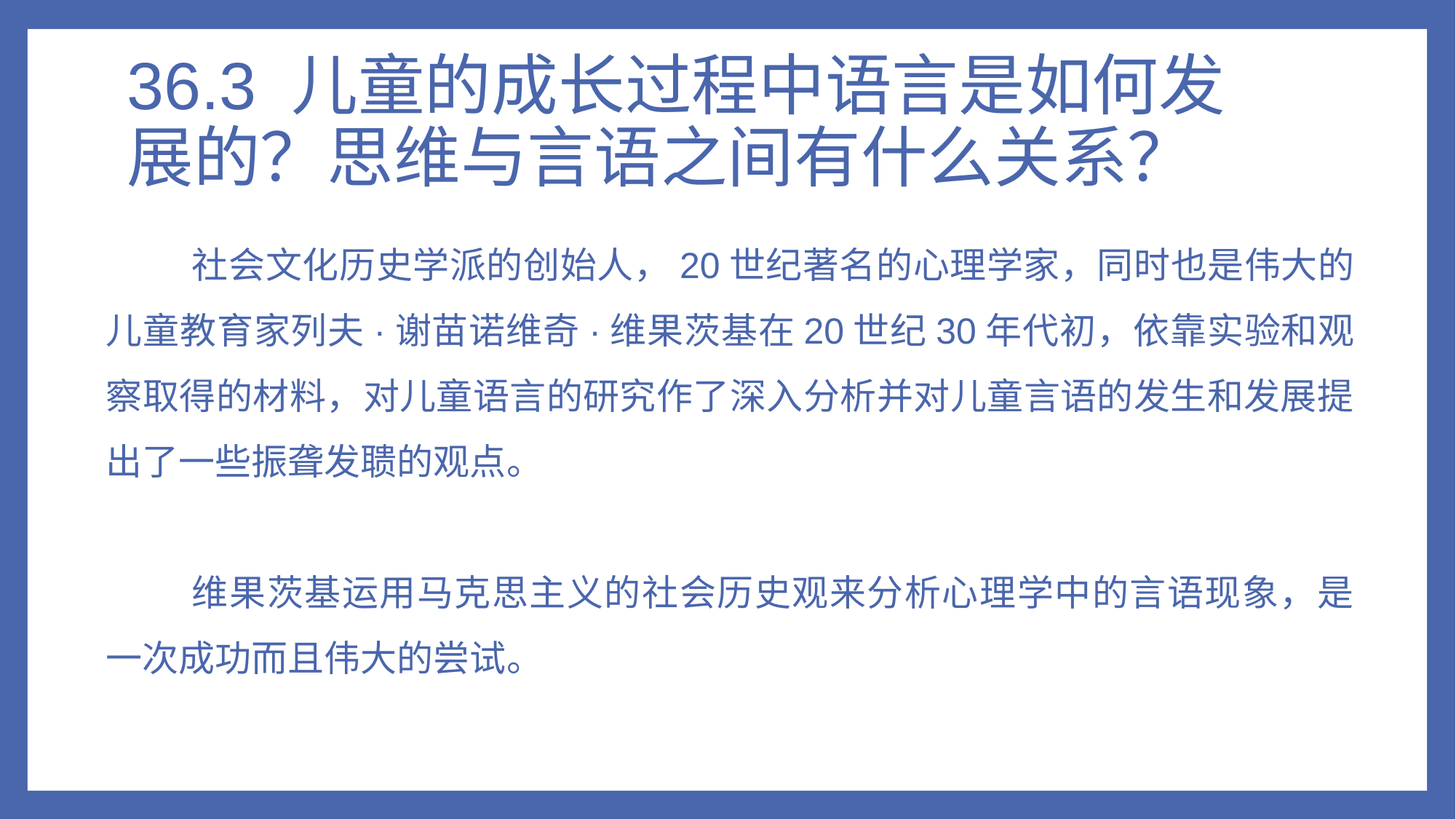

# 36.3 儿童的成长过程中语言是如何发展的？思维与言语之间有什么关系？
社会文化历史学派的创始人，20世纪著名的心理学家，同时也是伟大的儿童教育家列夫·谢苗诺维奇·维果茨基在20世纪30年代初，依靠实验和观察取得的材料，对儿童语言的研究作了深入分析并对儿童言语的发生和发展提出了一些振聋发聩的观点。

维果茨基运用马克思主义的社会历史观来分析心理学中的言语现象，是一次成功而且伟大的尝试。